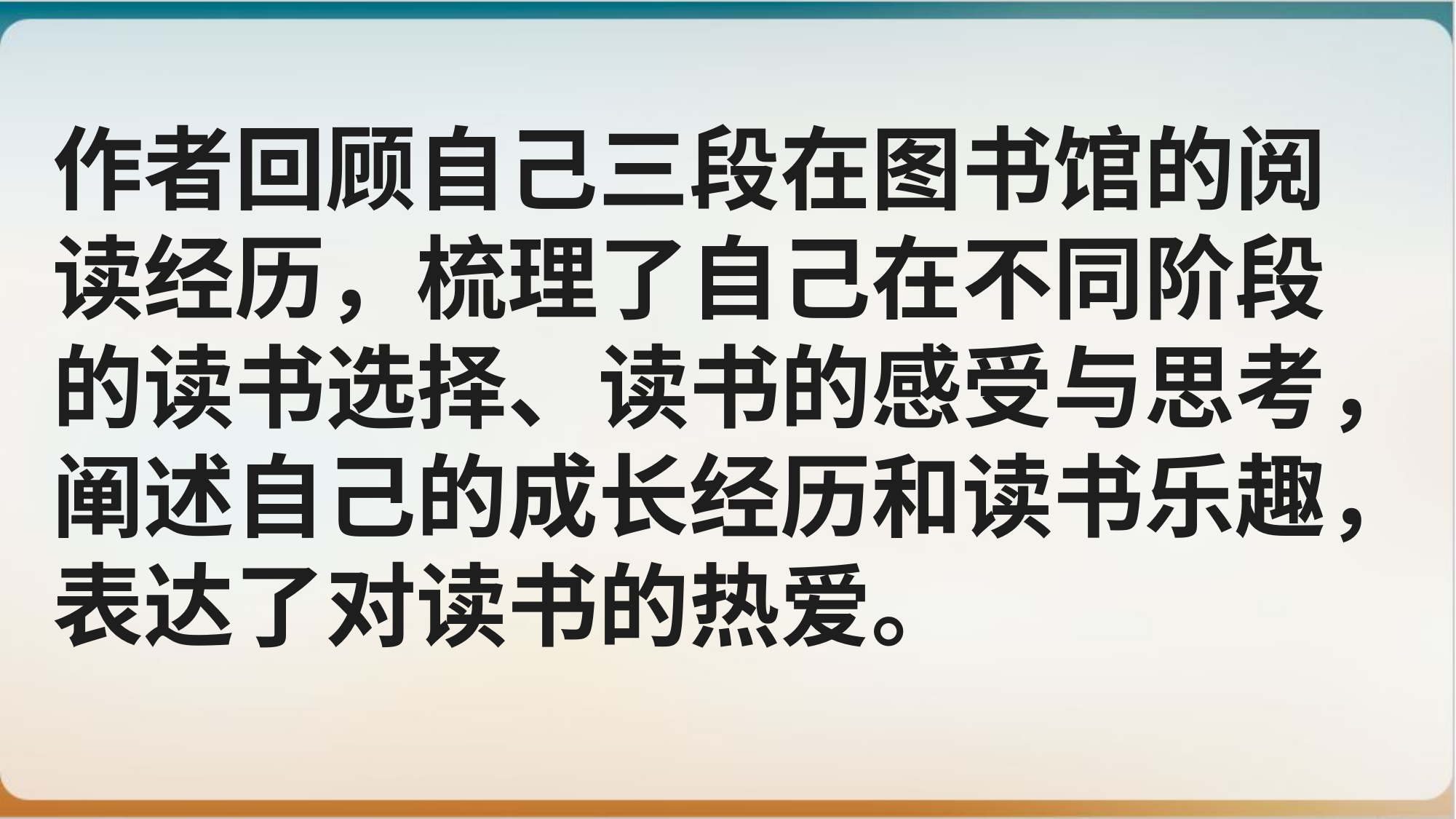

作者回顾自己三段在图书馆的阅读经历，梳理了自己在不同阶段的读书选择、读书的感受与思考，阐述自己的成长经历和读书乐趣，表达了对读书的热爱。